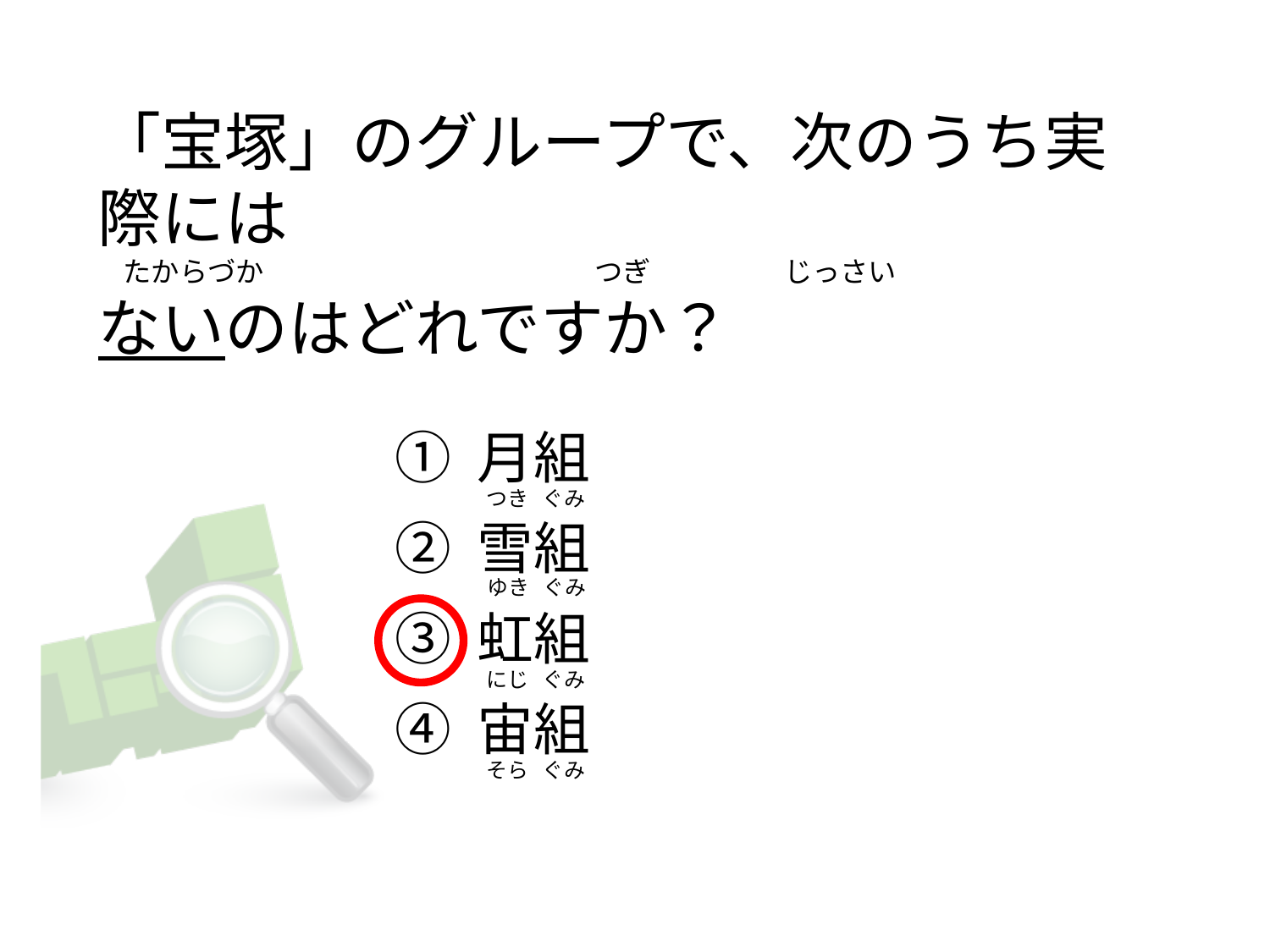

# 「宝塚」のグループで、次のうち実際には     たからづか                                                    つぎ                     じっさい ないのはどれですか？
① 月組
② 雪組
③ 虹組
④ 宙組
  つき   ぐみ
  ゆき   ぐみ

  にじ   ぐみ
  そら   ぐみ